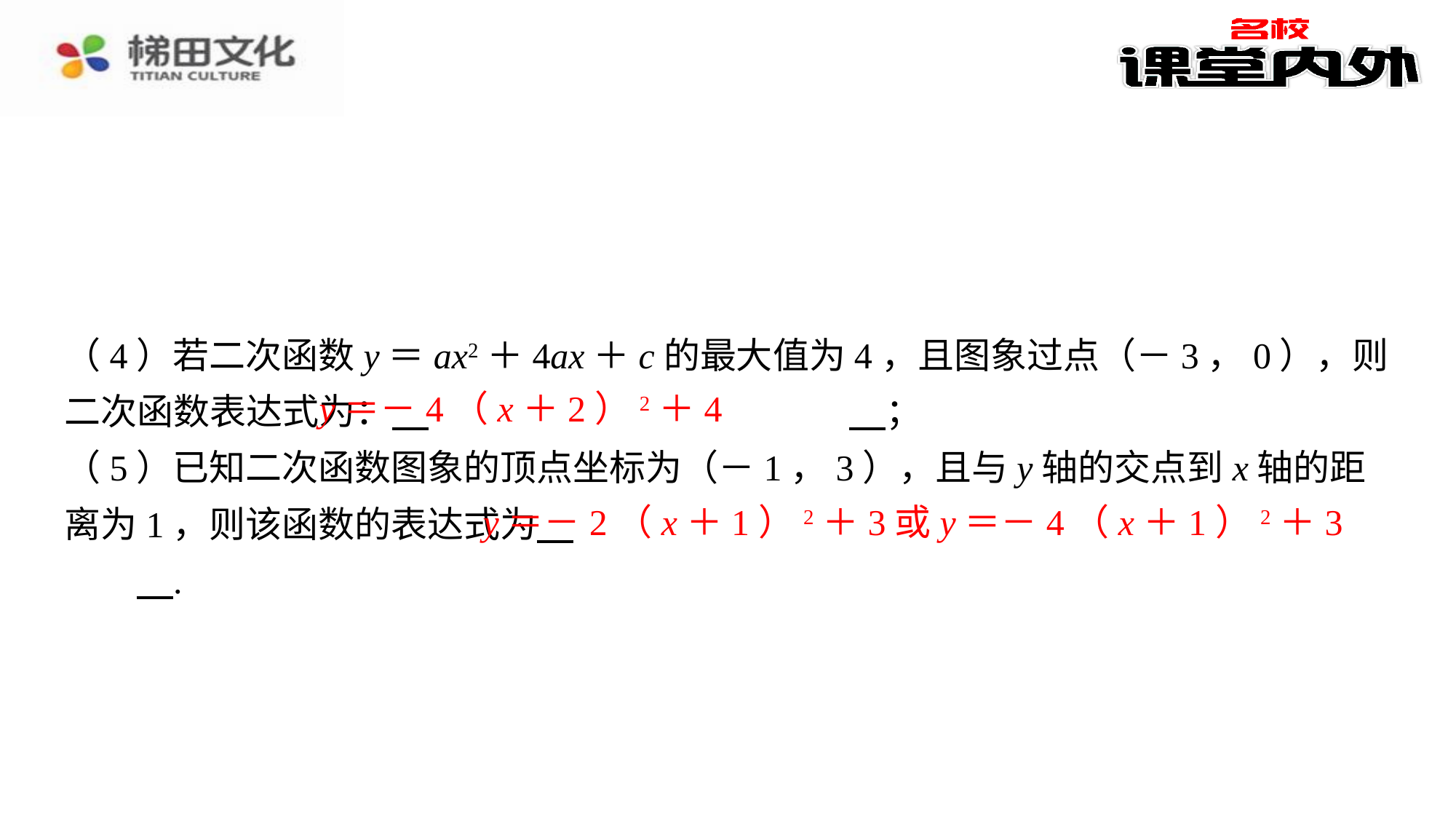

（4）若二次函数y＝ax2＋4ax＋c的最大值为4，且图象过点（－3，0），则二次函数表达式为： 　y＝－4（x＋2）2＋4　⁠；
（5）已知二次函数图象的顶点坐标为（－1，3），且与y轴的交点到x轴的距离为1，则该函数的表达式为 　y＝－2（x＋1）2＋3或y＝－4（x＋1）2＋3　⁠.
y＝－4（x＋2）2＋4
y＝－2（x＋1）2＋3或y＝－4（x＋1）2＋3